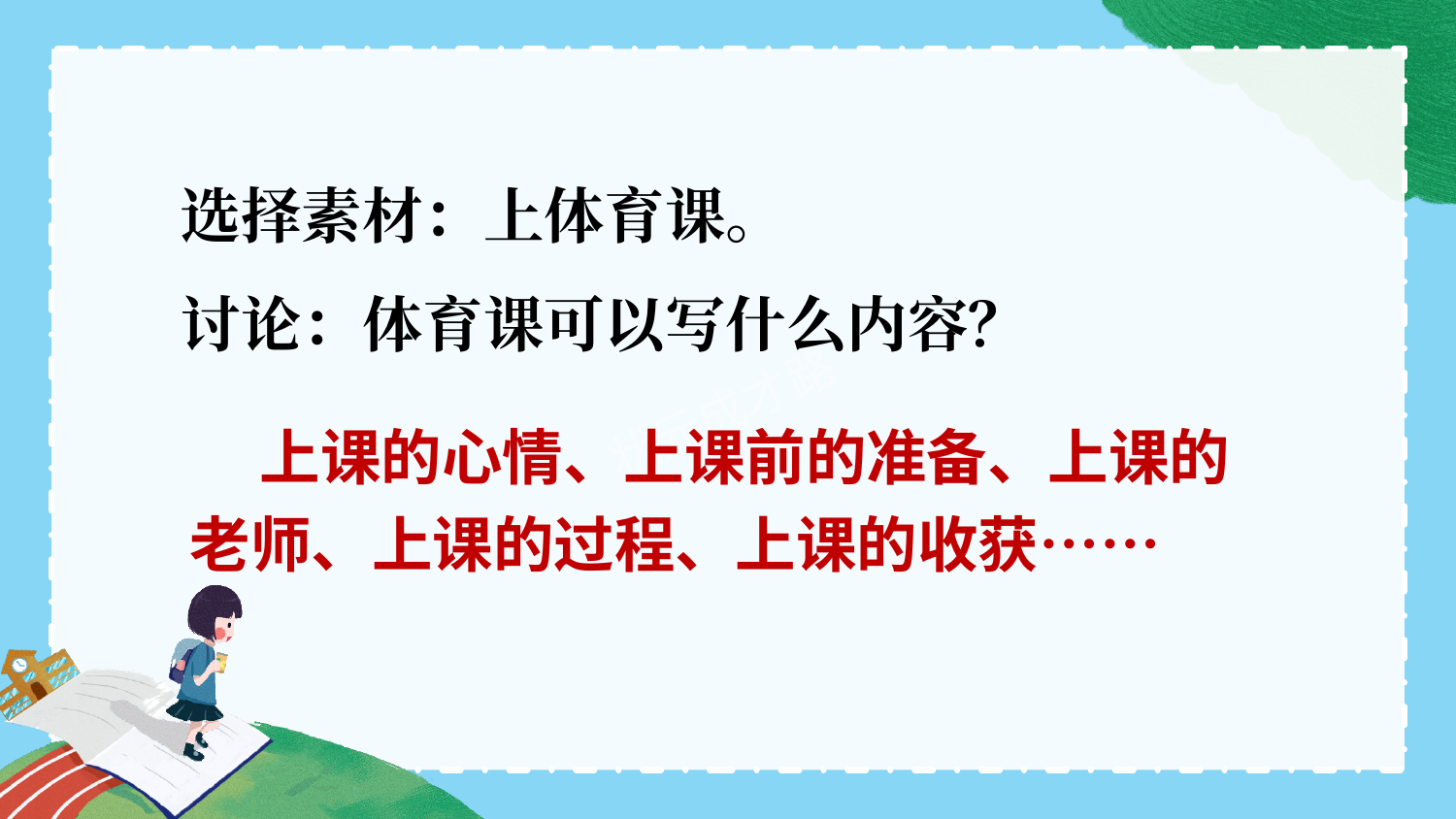

选择素材：上体育课。
讨论：体育课可以写什么内容？
    上课的心情、上课前的准备、上课的老师、上课的过程、上课的收获……